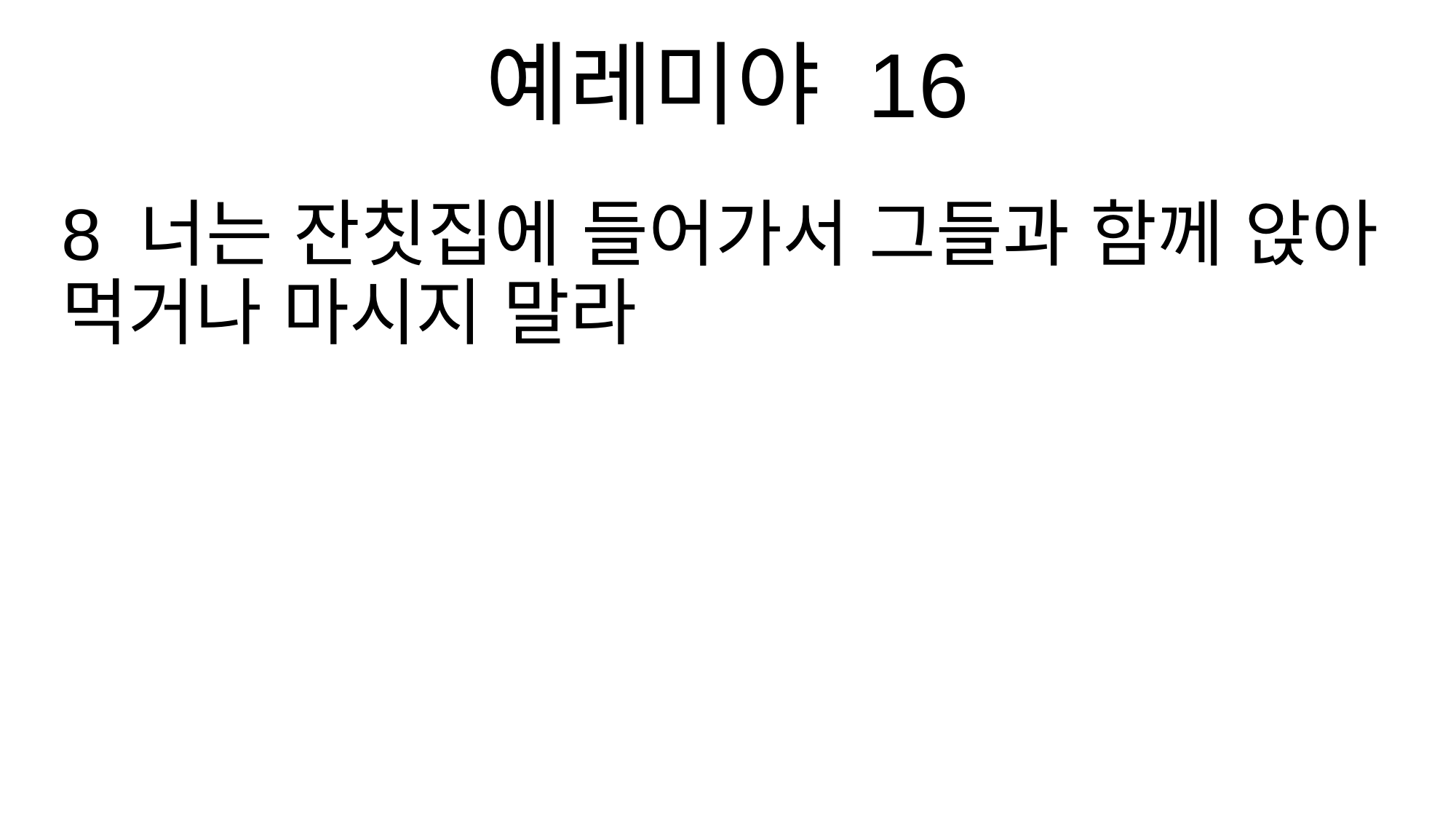

예레미야 16
8 너는 잔칫집에 들어가서 그들과 함께 앉아 먹거나 마시지 말라